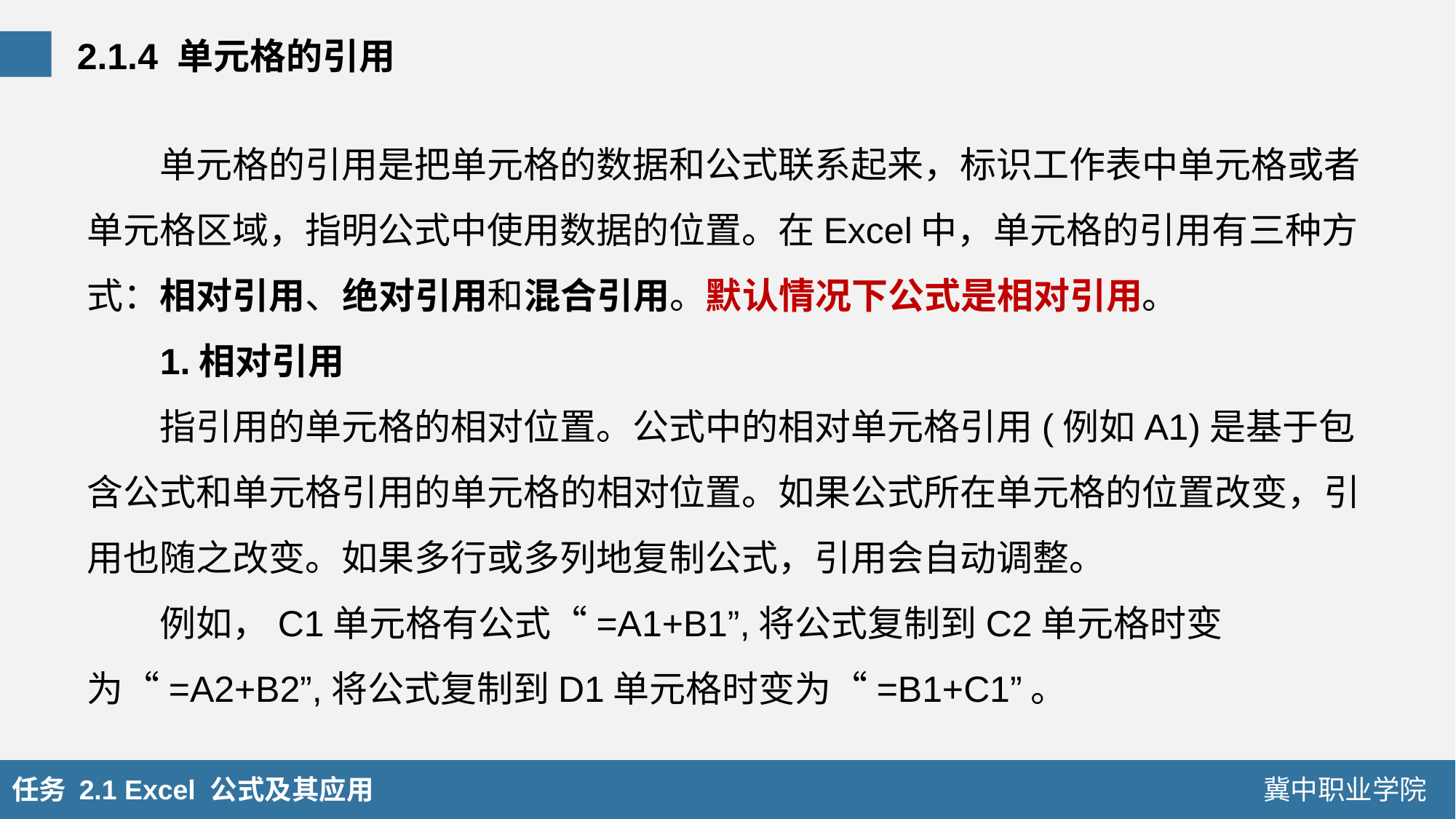

2.1.4 单元格的引用
单元格的引用是把单元格的数据和公式联系起来，标识工作表中单元格或者单元格区域，指明公式中使用数据的位置。在Excel中，单元格的引用有三种方式：相对引用、绝对引用和混合引用。默认情况下公式是相对引用。
1.相对引用
指引用的单元格的相对位置。公式中的相对单元格引用(例如A1)是基于包含公式和单元格引用的单元格的相对位置。如果公式所在单元格的位置改变，引用也随之改变。如果多行或多列地复制公式，引用会自动调整。
例如，C1单元格有公式“=A1+B1”,将公式复制到C2单元格时变为“=A2+B2”,将公式复制到D1单元格时变为“=B1+C1”。

任务 2.1 Excel 公式及其应用
冀中职业学院